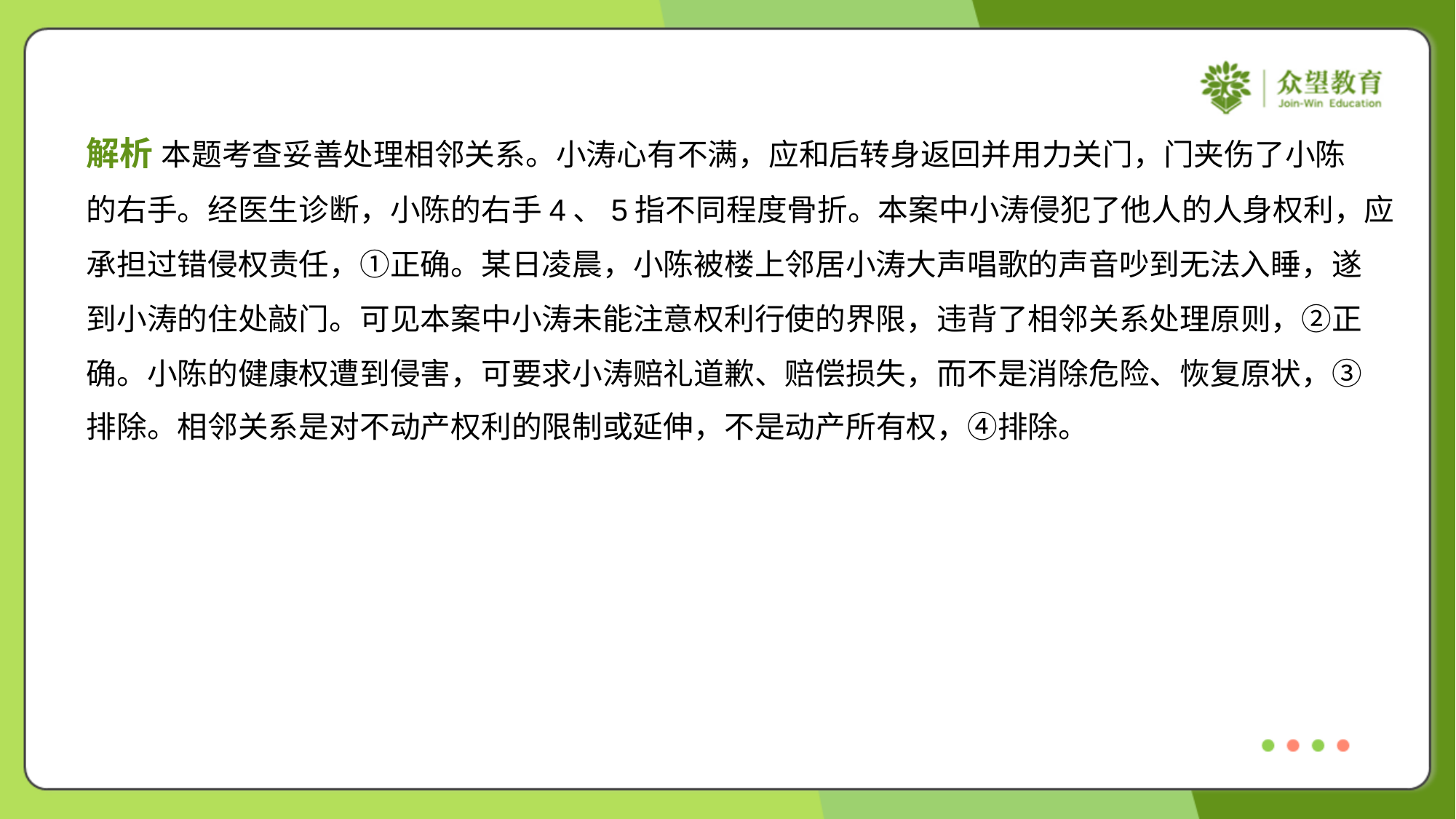

解析 本题考查妥善处理相邻关系。小涛心有不满，应和后转身返回并用力关门，门夹伤了小陈
的右手。经医生诊断，小陈的右手4、5指不同程度骨折。本案中小涛侵犯了他人的人身权利，应
承担过错侵权责任，①正确。某日凌晨，小陈被楼上邻居小涛大声唱歌的声音吵到无法入睡，遂
到小涛的住处敲门。可见本案中小涛未能注意权利行使的界限，违背了相邻关系处理原则，②正
确。小陈的健康权遭到侵害，可要求小涛赔礼道歉、赔偿损失，而不是消除危险、恢复原状，③
排除。相邻关系是对不动产权利的限制或延伸，不是动产所有权，④排除。